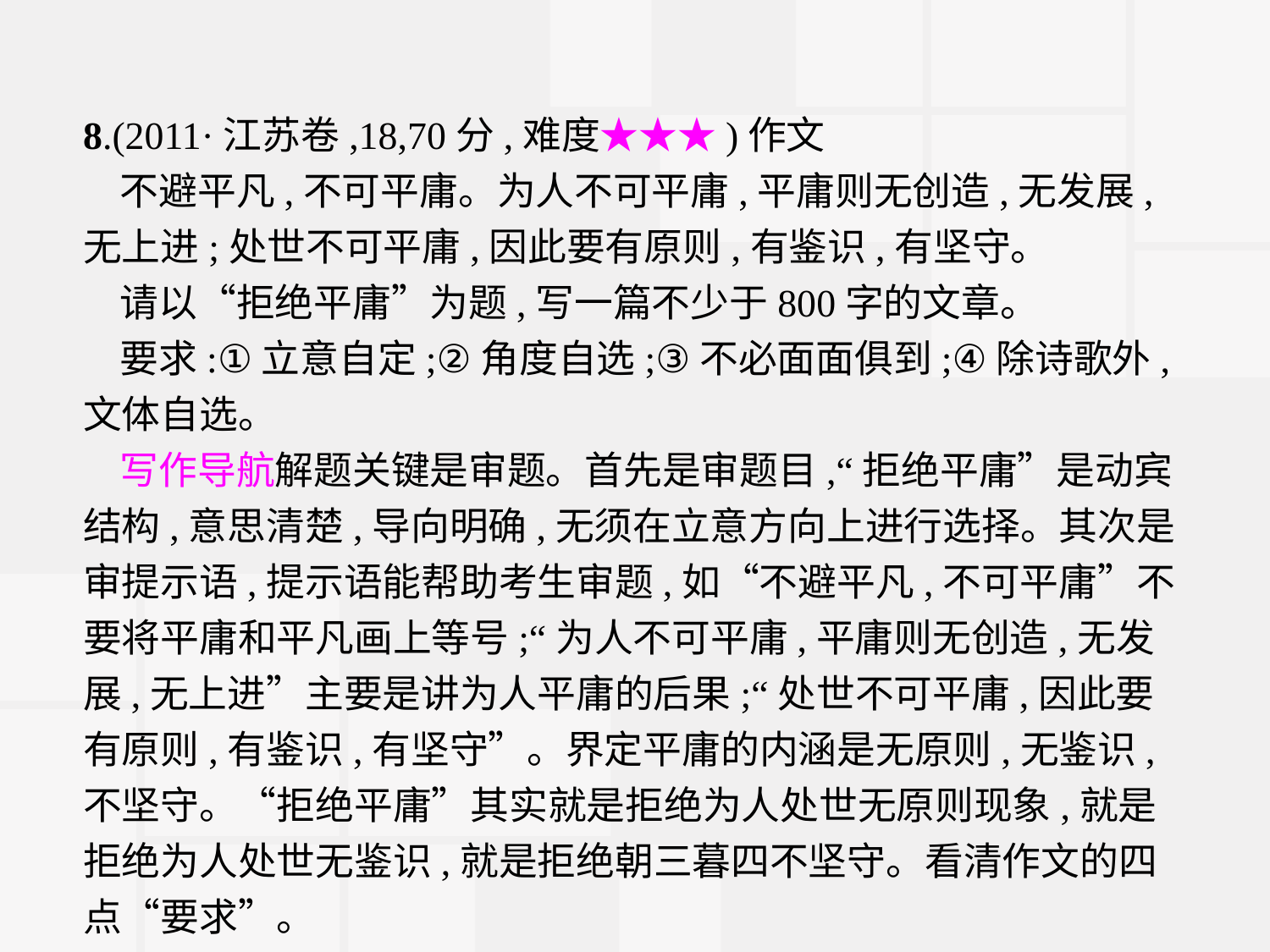

8.(2011·江苏卷,18,70分,难度★★★)作文
不避平凡,不可平庸。为人不可平庸,平庸则无创造,无发展,无上进;处世不可平庸,因此要有原则,有鉴识,有坚守。
请以“拒绝平庸”为题,写一篇不少于800字的文章。
要求:①立意自定;②角度自选;③不必面面俱到;④除诗歌外,文体自选。
写作导航解题关键是审题。首先是审题目,“拒绝平庸”是动宾结构,意思清楚,导向明确,无须在立意方向上进行选择。其次是审提示语,提示语能帮助考生审题,如“不避平凡,不可平庸”不要将平庸和平凡画上等号;“为人不可平庸,平庸则无创造,无发展,无上进”主要是讲为人平庸的后果;“处世不可平庸,因此要有原则,有鉴识,有坚守”。界定平庸的内涵是无原则,无鉴识,不坚守。“拒绝平庸”其实就是拒绝为人处世无原则现象,就是拒绝为人处世无鉴识,就是拒绝朝三暮四不坚守。看清作文的四点“要求”。